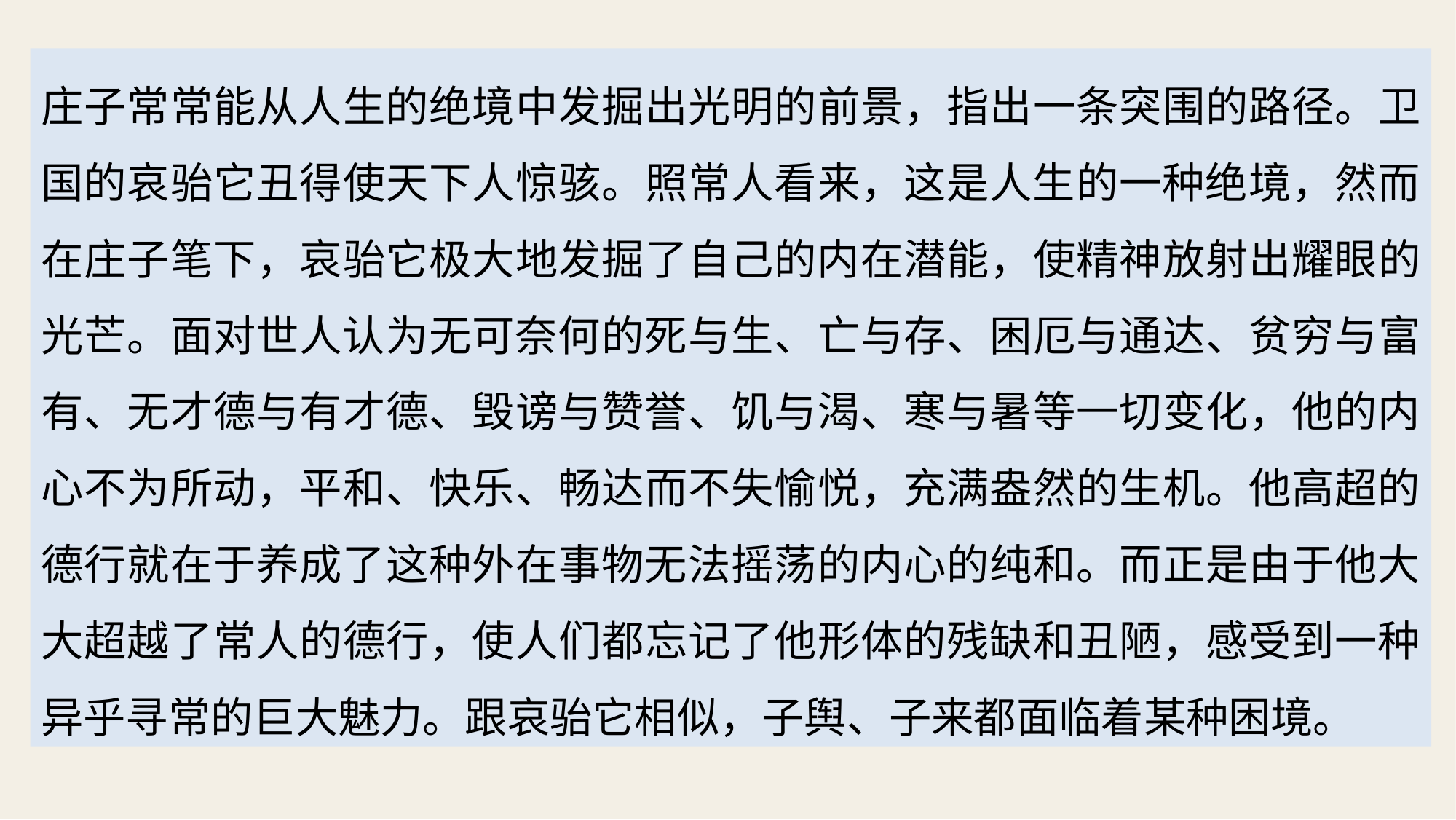

庄子常常能从人生的绝境中发掘出光明的前景，指出一条突围的路径。卫国的哀骀它丑得使天下人惊骇。照常人看来，这是人生的一种绝境，然而在庄子笔下，哀骀它极大地发掘了自己的内在潜能，使精神放射出耀眼的光芒。面对世人认为无可奈何的死与生、亡与存、困厄与通达、贫穷与富有、无才德与有才德、毁谤与赞誉、饥与渴、寒与暑等一切变化，他的内心不为所动，平和、快乐、畅达而不失愉悦，充满盎然的生机。他高超的德行就在于养成了这种外在事物无法摇荡的内心的纯和。而正是由于他大大超越了常人的德行，使人们都忘记了他形体的残缺和丑陋，感受到一种异乎寻常的巨大魅力。跟哀骀它相似，子舆、子来都面临着某种困境。